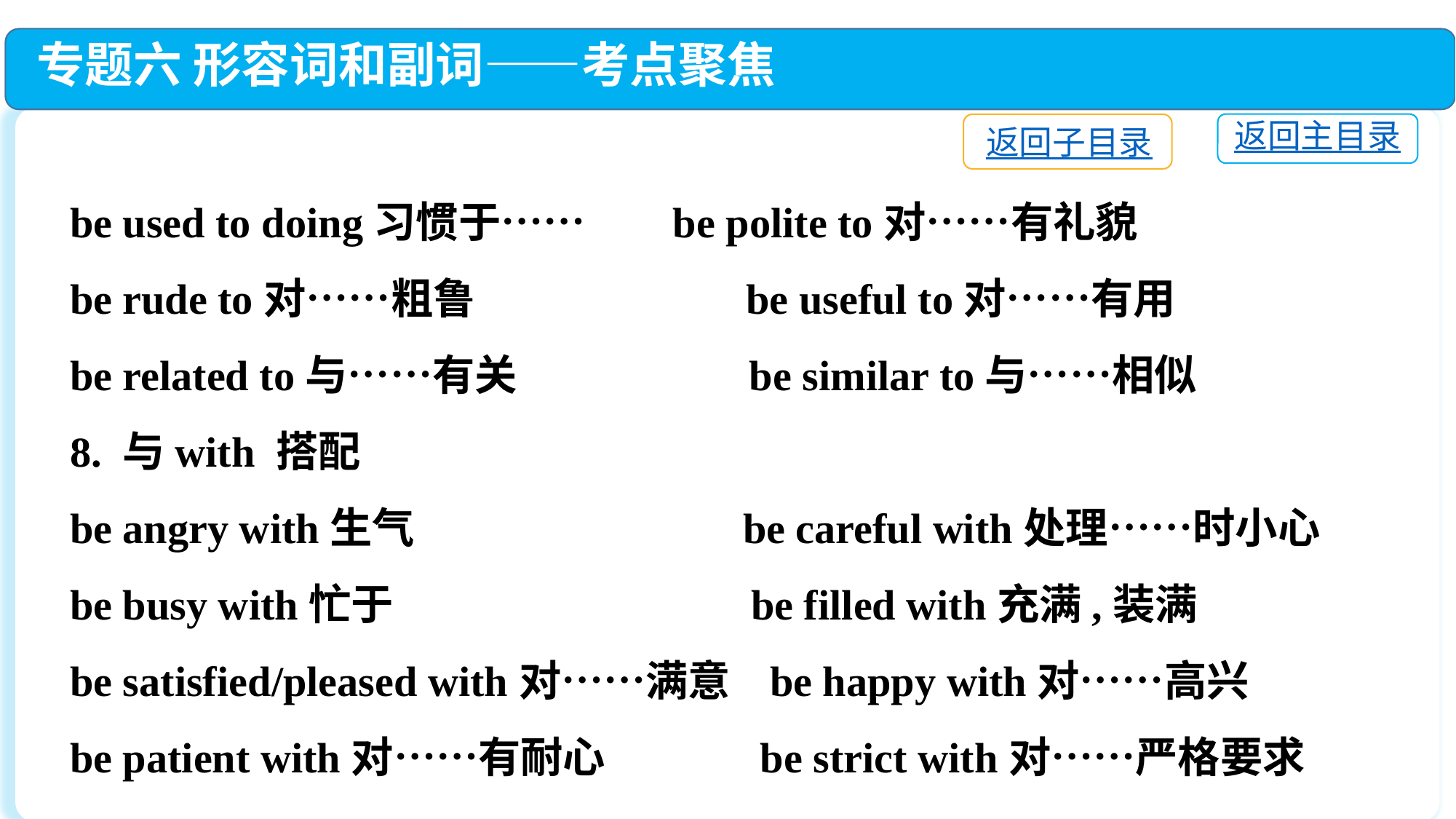

专题六 形容词和副词——考点聚焦

返回主目录

返回子目录
be used to doing习惯于……        be polite to对……有礼貌
be rude to对……粗鲁                           be useful to对……有用
be related to与……有关                       be similar to与……相似
8. 与with 搭配
be angry with生气                                 be careful with处理……时小心
be busy with忙于			             be filled with充满,装满
be satisfied/pleased with对……满意   be happy with对……高兴
be patient with对……有耐心               be strict with对……严格要求